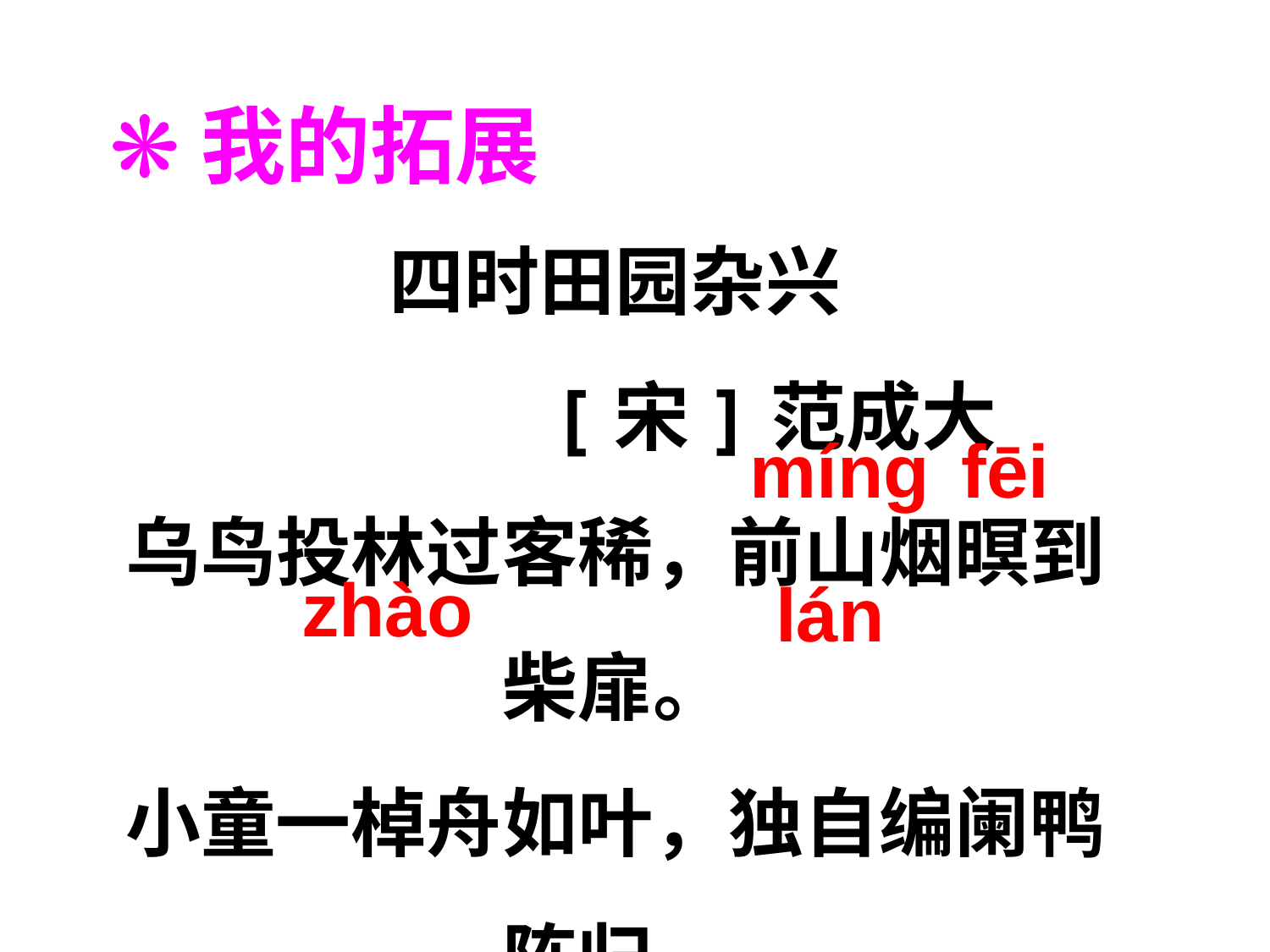

❋我的拓展
四时田园杂兴
       [宋]范成大
乌鸟投林过客稀，前山烟暝到柴扉。
小童一棹舟如叶，独自编阑鸭阵归。
mínɡ
fēi
zhào
lán